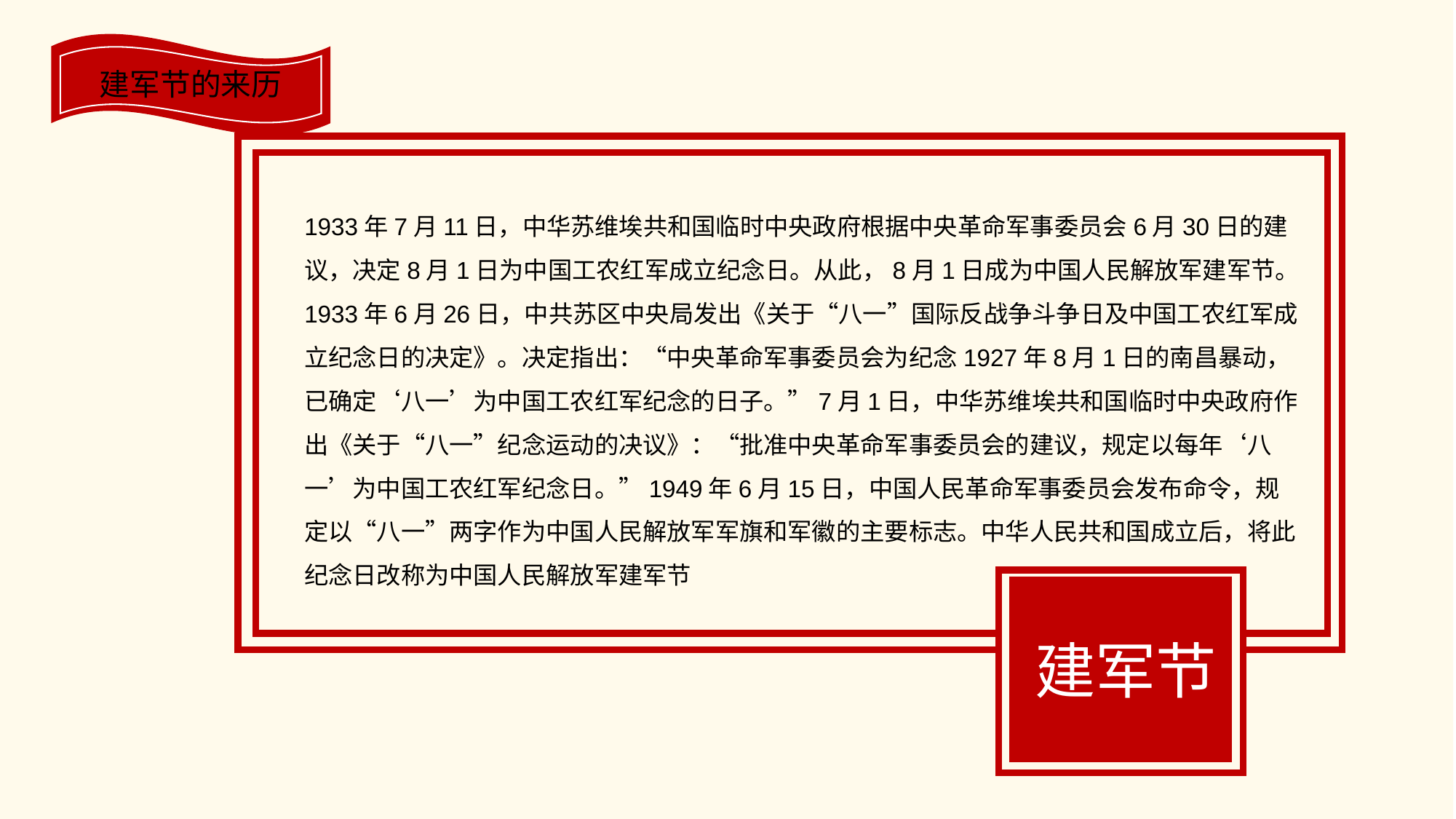

建军节的来历

1933年7月11日，中华苏维埃共和国临时中央政府根据中央革命军事委员会6月30日的建议，决定8月1日为中国工农红军成立纪念日。从此，8月1日成为中国人民解放军建军节。1933年6月26日，中共苏区中央局发出《关于“八一”国际反战争斗争日及中国工农红军成立纪念日的决定》。决定指出：“中央革命军事委员会为纪念1927年8月1日的南昌暴动，已确定‘八一’为中国工农红军纪念的日子。”7月1日，中华苏维埃共和国临时中央政府作出《关于“八一”纪念运动的决议》：“批准中央革命军事委员会的建议，规定以每年‘八一’为中国工农红军纪念日。”1949年6月15日，中国人民革命军事委员会发布命令，规定以“八一”两字作为中国人民解放军军旗和军徽的主要标志。中华人民共和国成立后，将此纪念日改称为中国人民解放军建军节

建军节